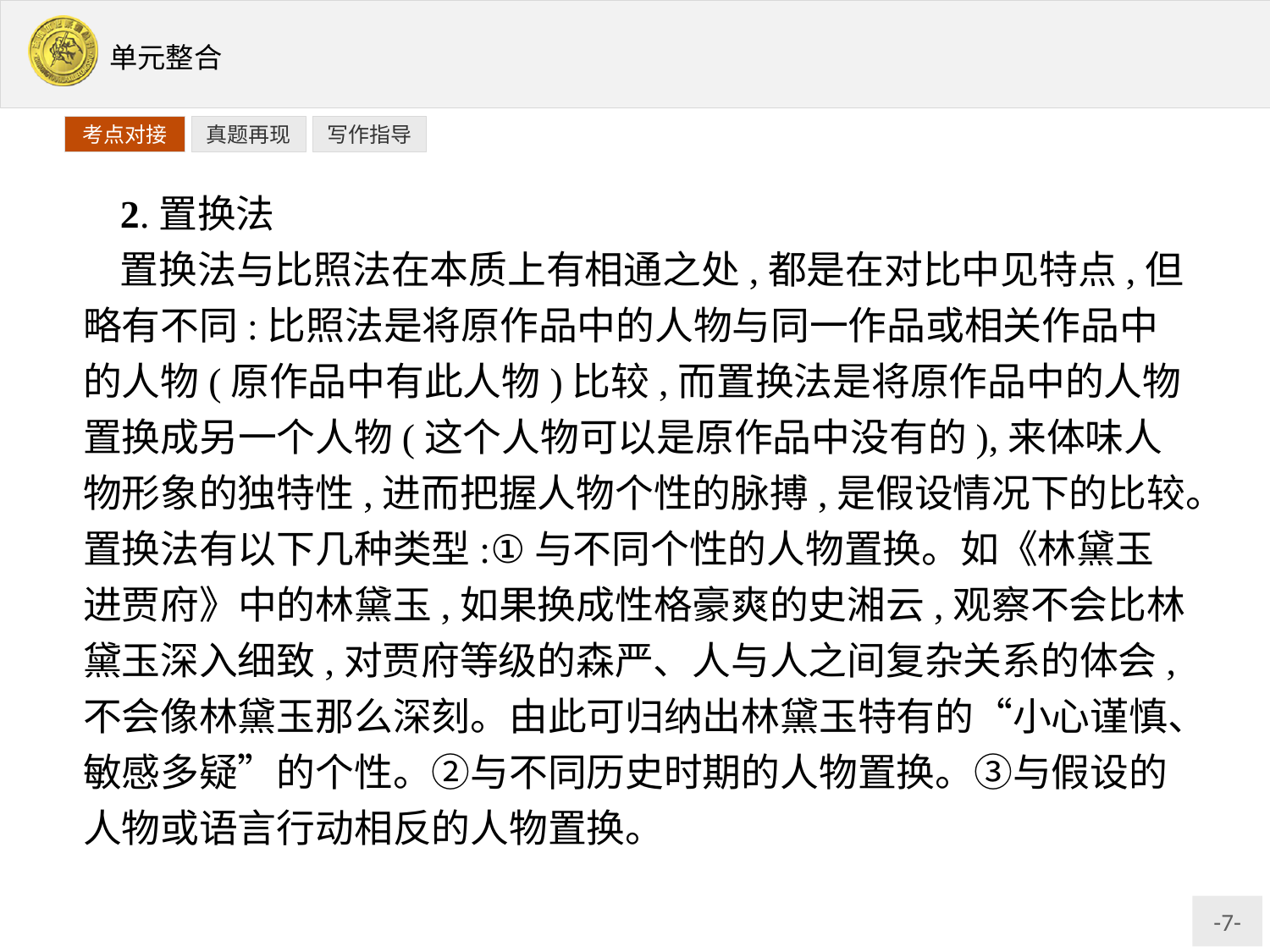

写作指导
考点对接
真题再现
2.置换法
置换法与比照法在本质上有相通之处,都是在对比中见特点,但略有不同:比照法是将原作品中的人物与同一作品或相关作品中的人物(原作品中有此人物)比较,而置换法是将原作品中的人物置换成另一个人物(这个人物可以是原作品中没有的),来体味人物形象的独特性,进而把握人物个性的脉搏,是假设情况下的比较。置换法有以下几种类型:①与不同个性的人物置换。如《林黛玉进贾府》中的林黛玉,如果换成性格豪爽的史湘云,观察不会比林黛玉深入细致,对贾府等级的森严、人与人之间复杂关系的体会,不会像林黛玉那么深刻。由此可归纳出林黛玉特有的“小心谨慎、敏感多疑”的个性。②与不同历史时期的人物置换。③与假设的人物或语言行动相反的人物置换。